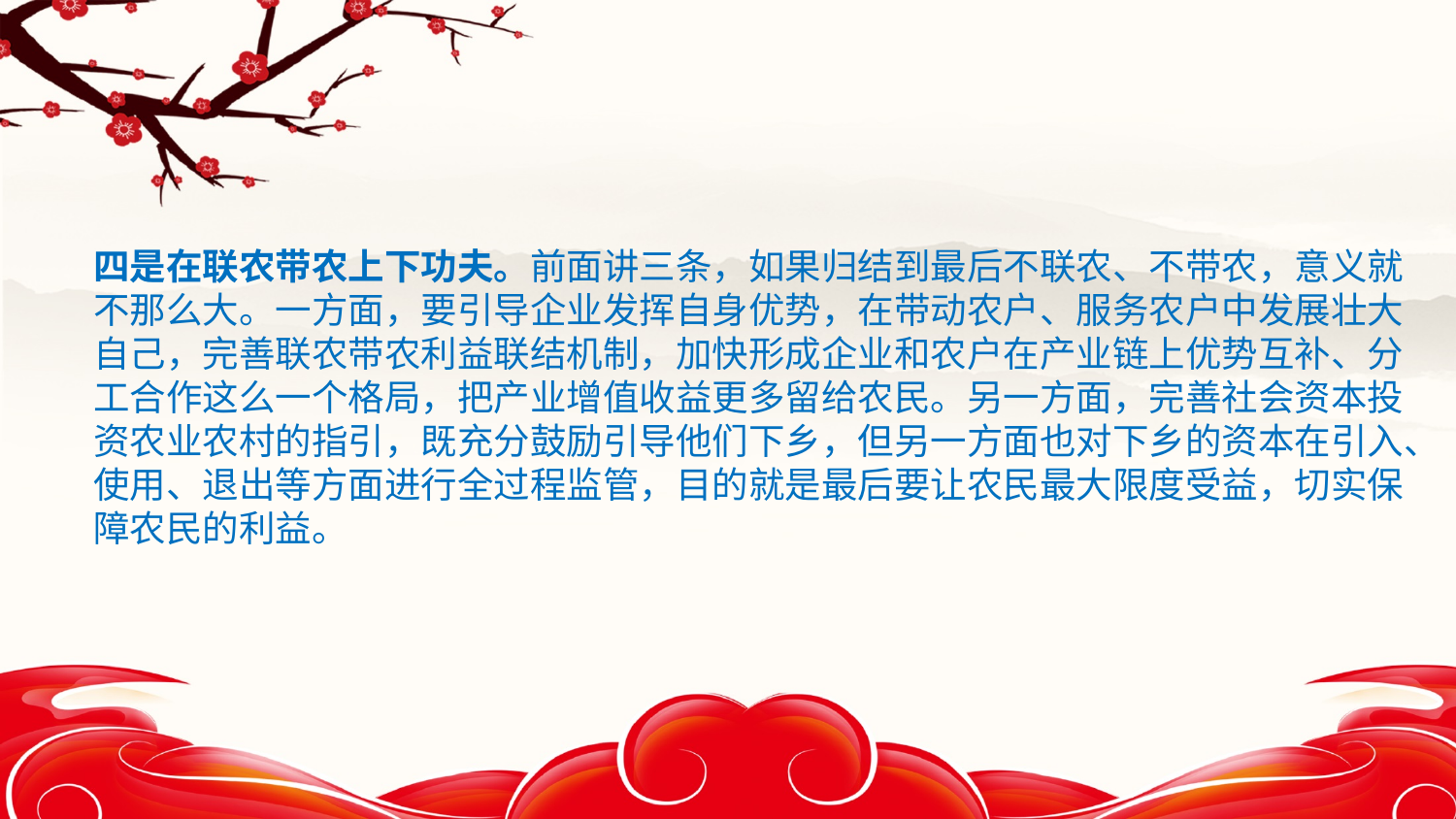

四是在联农带农上下功夫。前面讲三条，如果归结到最后不联农、不带农，意义就不那么大。一方面，要引导企业发挥自身优势，在带动农户、服务农户中发展壮大自己，完善联农带农利益联结机制，加快形成企业和农户在产业链上优势互补、分工合作这么一个格局，把产业增值收益更多留给农民。另一方面，完善社会资本投资农业农村的指引，既充分鼓励引导他们下乡，但另一方面也对下乡的资本在引入、使用、退出等方面进行全过程监管，目的就是最后要让农民最大限度受益，切实保障农民的利益。